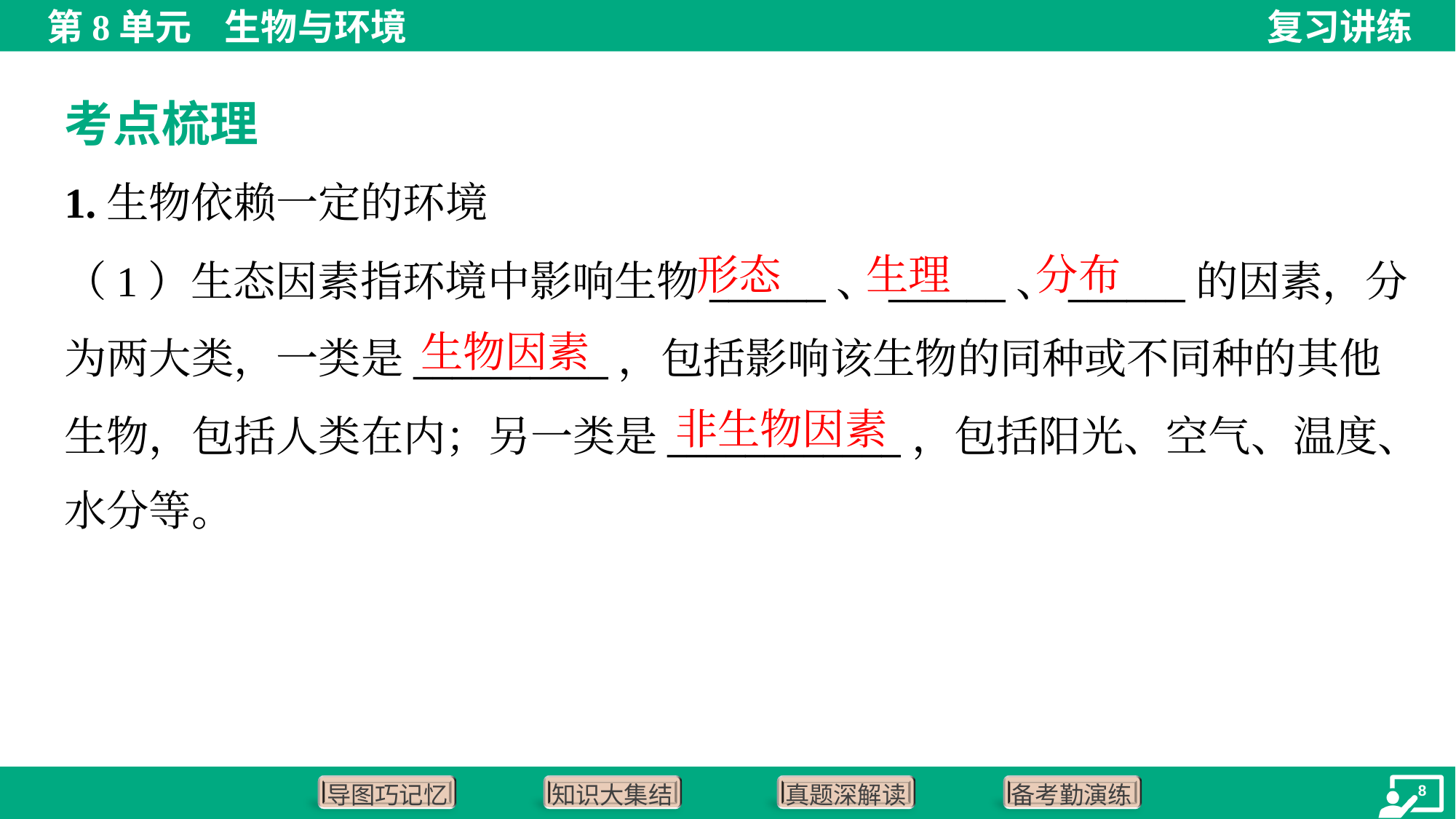

考点梳理
1.生物依赖一定的环境
形态
生理
分布
（1）生态因素指环境中影响生物______、______、______的因素，分
为两大类，一类是__________，包括影响该生物的同种或不同种的其他
生物，包括人类在内；另一类是____________，包括阳光、空气、温度、
水分等。
生物因素
非生物因素